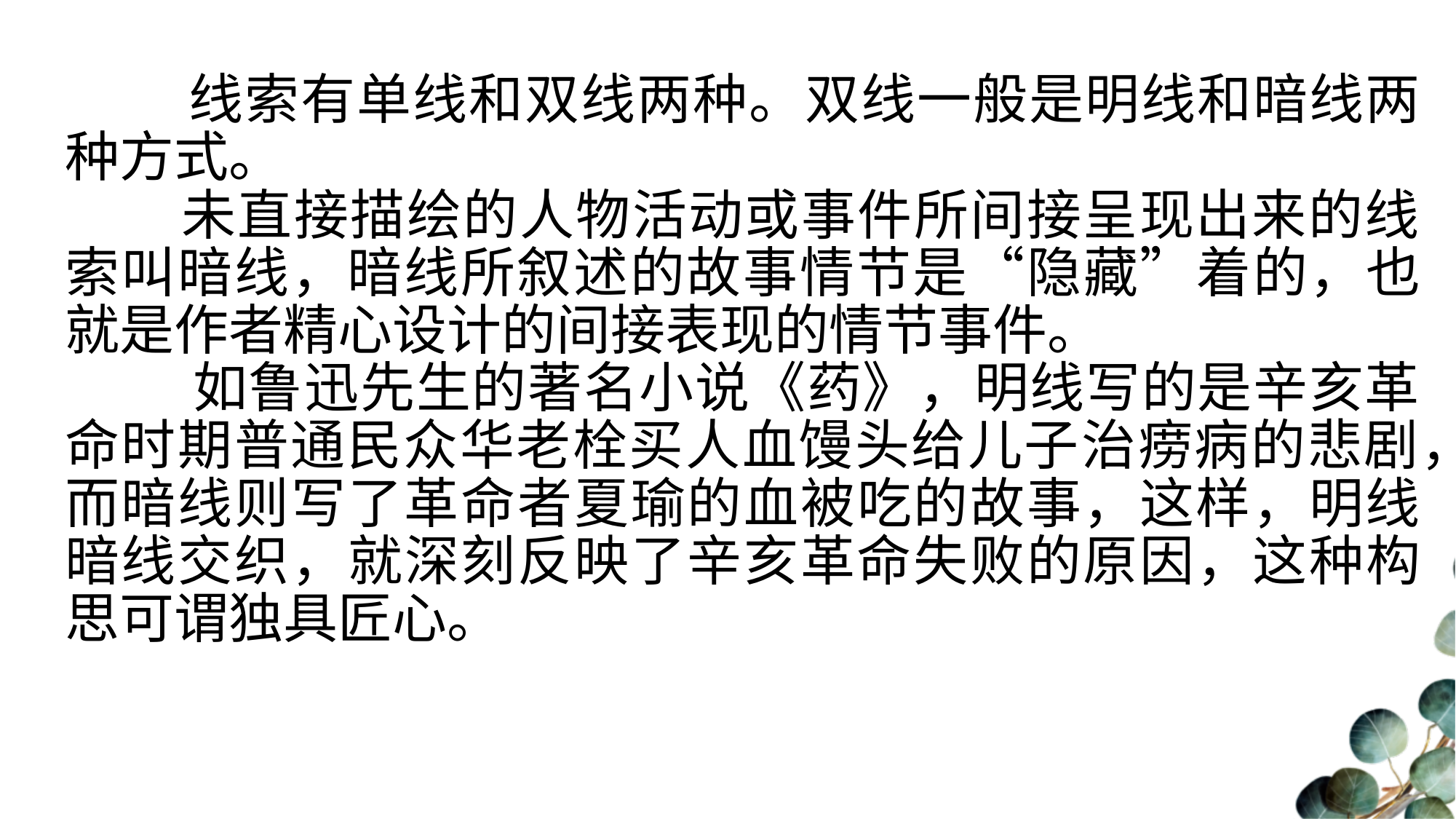

线索有单线和双线两种。双线一般是明线和暗线两种方式。
  未直接描绘的人物活动或事件所间接呈现出来的线索叫暗线，暗线所叙述的故事情节是“隐藏”着的，也就是作者精心设计的间接表现的情节事件。
   如鲁迅先生的著名小说《药》，明线写的是辛亥革命时期普通民众华老栓买人血馒头给儿子治痨病的悲剧，而暗线则写了革命者夏瑜的血被吃的故事，这样，明线暗线交织，就深刻反映了辛亥革命失败的原因，这种构思可谓独具匠心。